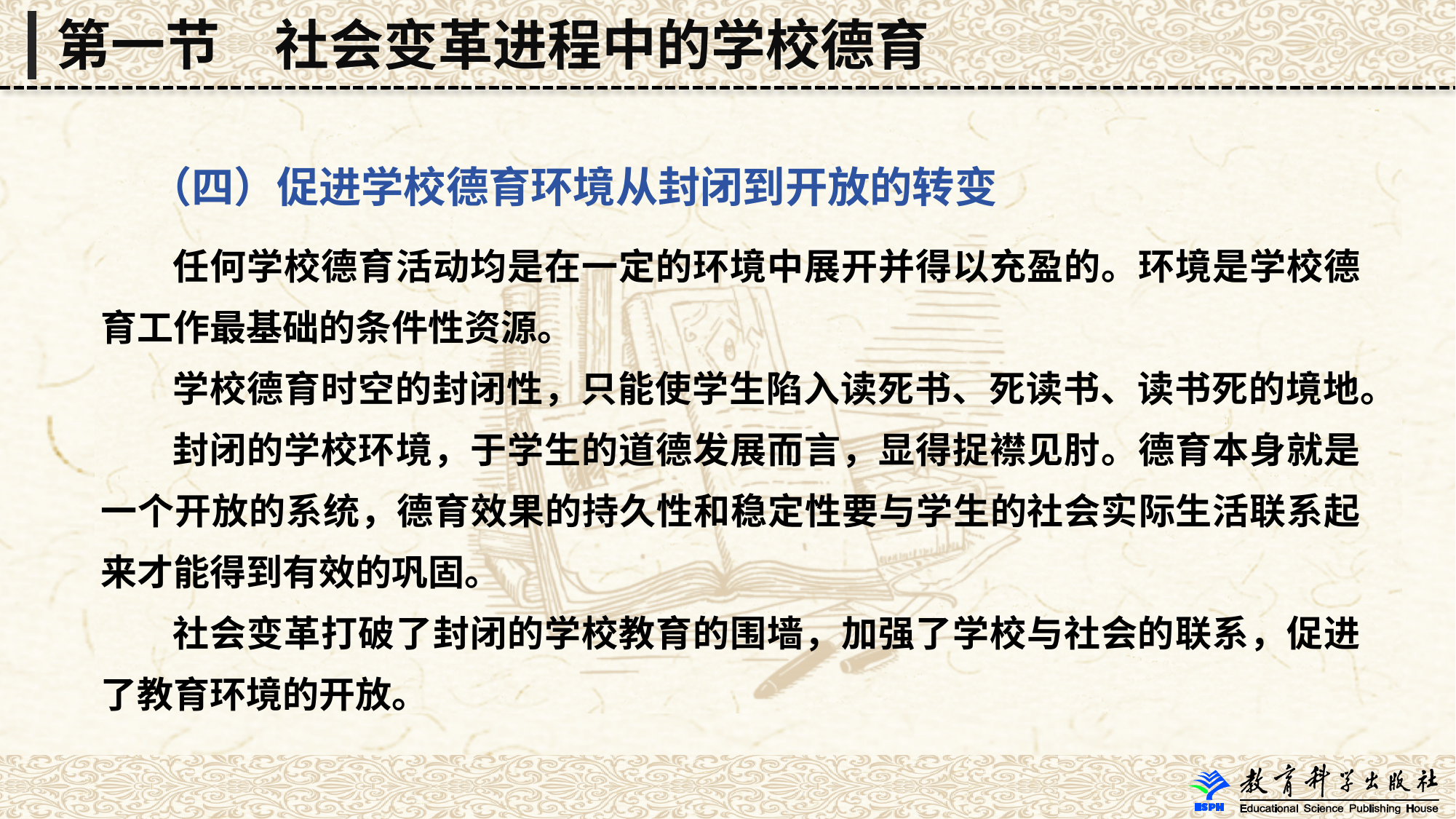

第一节　社会变革进程中的学校德育
    （四）促进学校德育环境从封闭到开放的转变

       任何学校德育活动均是在一定的环境中展开并得以充盈的。环境是学校德育工作最基础的条件性资源。
       学校德育时空的封闭性，只能使学生陷入读死书、死读书、读书死的境地。
       封闭的学校环境，于学生的道德发展而言，显得捉襟见肘。德育本身就是一个开放的系统，德育效果的持久性和稳定性要与学生的社会实际生活联系起来才能得到有效的巩固。
       社会变革打破了封闭的学校教育的围墙，加强了学校与社会的联系，促进了教育环境的开放。